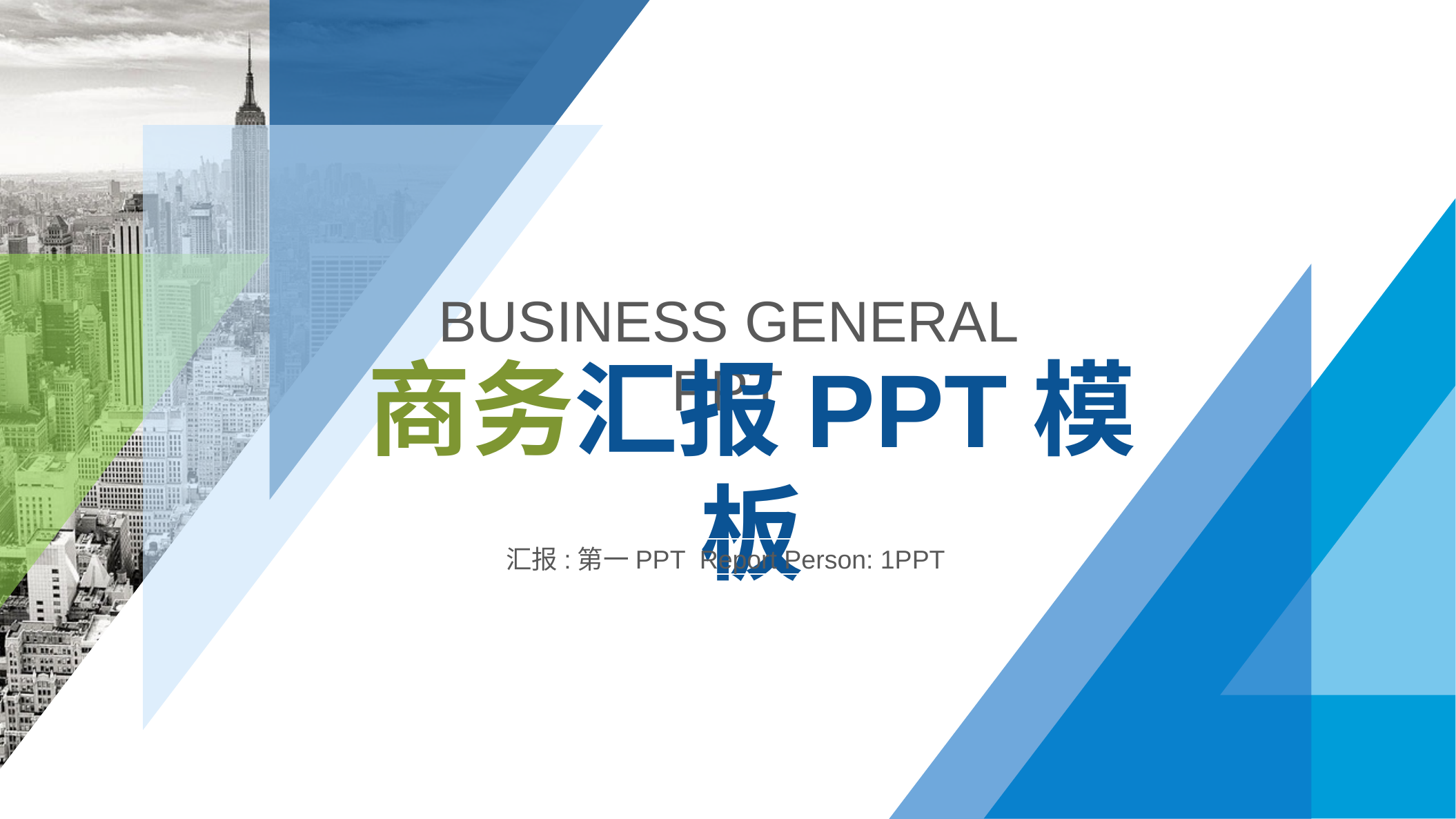

Business General PPT
商务汇报PPT模板
汇报:第一PPT  Report Person: 1PPT